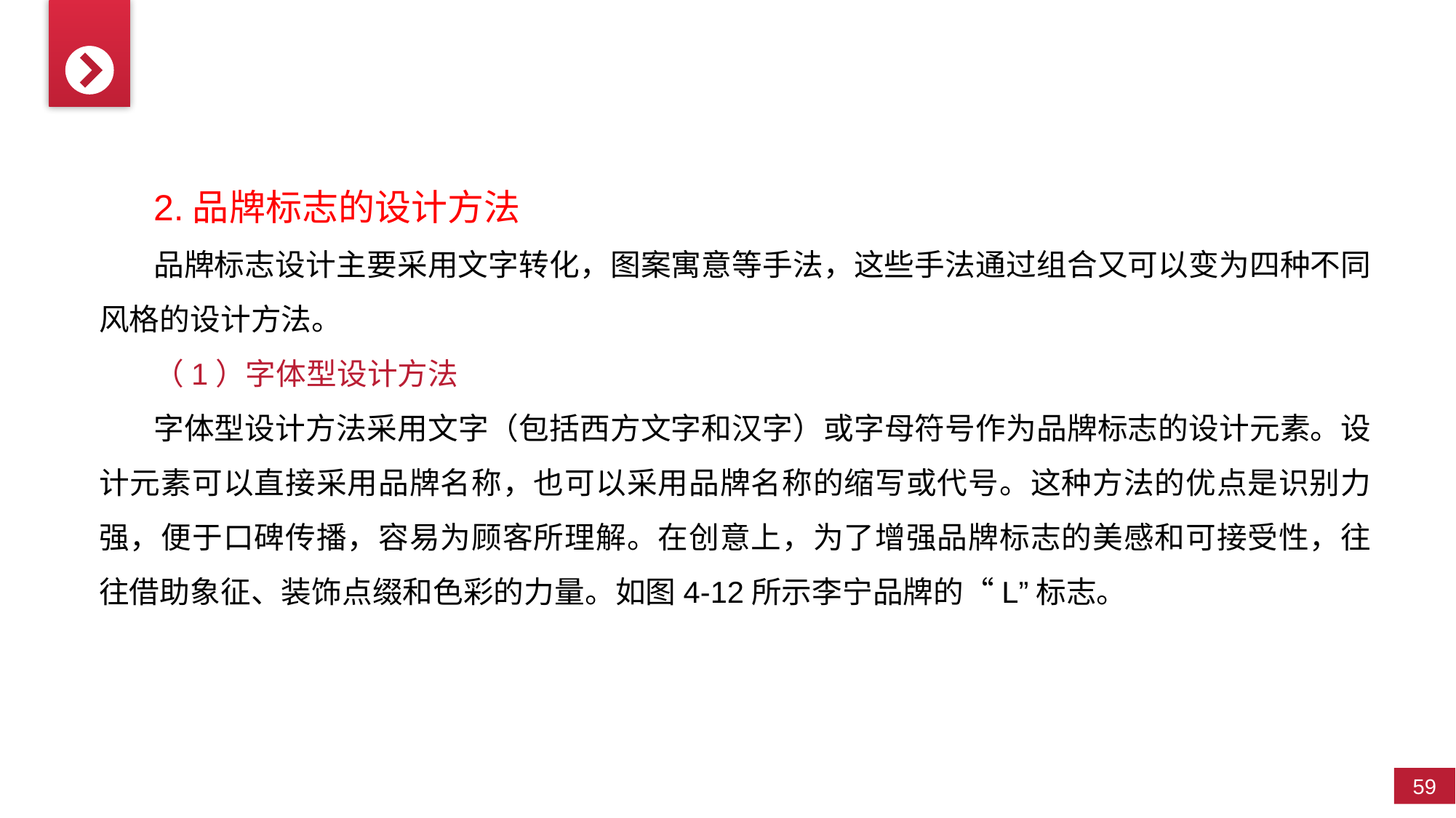

2.品牌标志的设计方法
品牌标志设计主要采用文字转化，图案寓意等手法，这些手法通过组合又可以变为四种不同风格的设计方法。
（1）字体型设计方法
字体型设计方法采用文字（包括西方文字和汉字）或字母符号作为品牌标志的设计元素。设计元素可以直接采用品牌名称，也可以采用品牌名称的缩写或代号。这种方法的优点是识别力强，便于口碑传播，容易为顾客所理解。在创意上，为了增强品牌标志的美感和可接受性，往往借助象征、装饰点缀和色彩的力量。如图4-12所示李宁品牌的“L”标志。